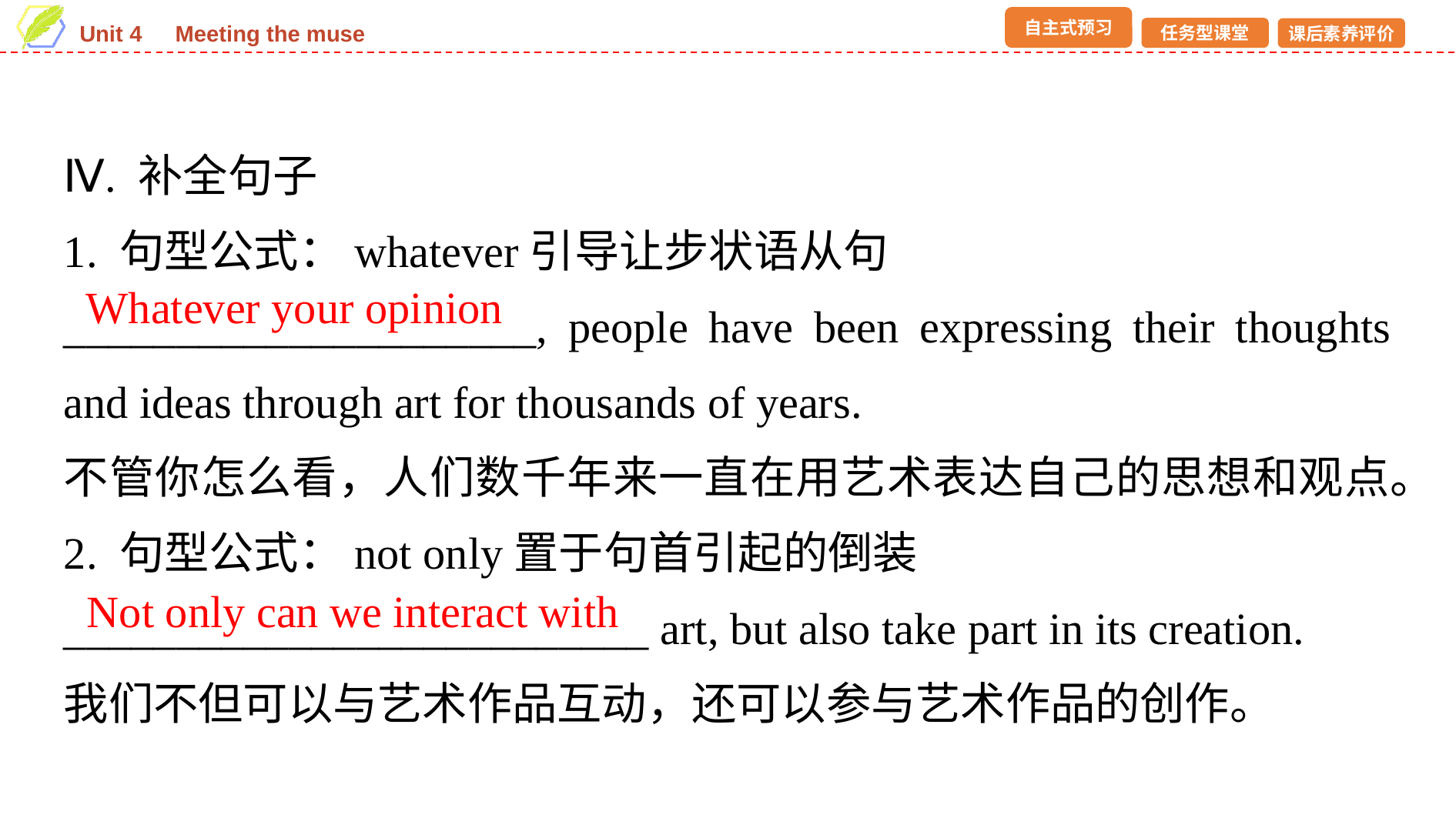

Ⅳ. 补全句子
1. 句型公式：whatever引导让步状语从句
_____________________, people have been expressing their thoughts and ideas through art for thousands of years.
不管你怎么看，人们数千年来一直在用艺术表达自己的思想和观点。
2. 句型公式：not only置于句首引起的倒装
__________________________ art, but also take part in its creation.
我们不但可以与艺术作品互动，还可以参与艺术作品的创作。
Whatever your opinion
Not only can we interact with